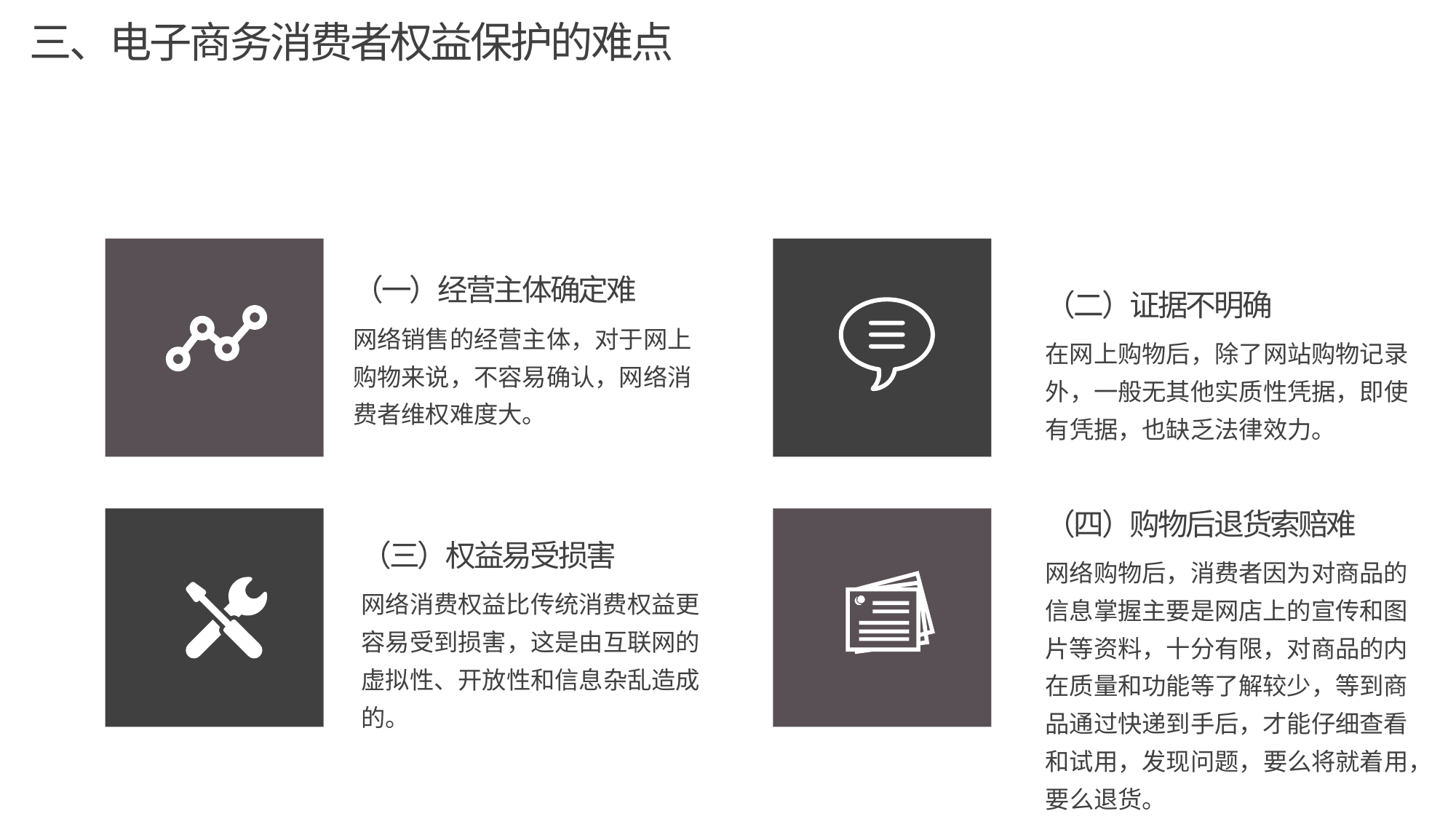

三、电子商务消费者权益保护的难点

（一）经营主体确定难
网络销售的经营主体，对于网上购物来说，不容易确认，网络消费者维权难度大。
（二）证据不明确
在网上购物后，除了网站购物记录外，一般无其他实质性凭据，即使有凭据，也缺乏法律效力。

（四）购物后退货索赔难
网络购物后，消费者因为对商品的信息掌握主要是网店上的宣传和图片等资料，十分有限，对商品的内在质量和功能等了解较少，等到商品通过快递到手后，才能仔细查看和试用，发现问题，要么将就着用，要么退货。

（三）权益易受损害
网络消费权益比传统消费权益更容易受到损害，这是由互联网的虚拟性、开放性和信息杂乱造成的。